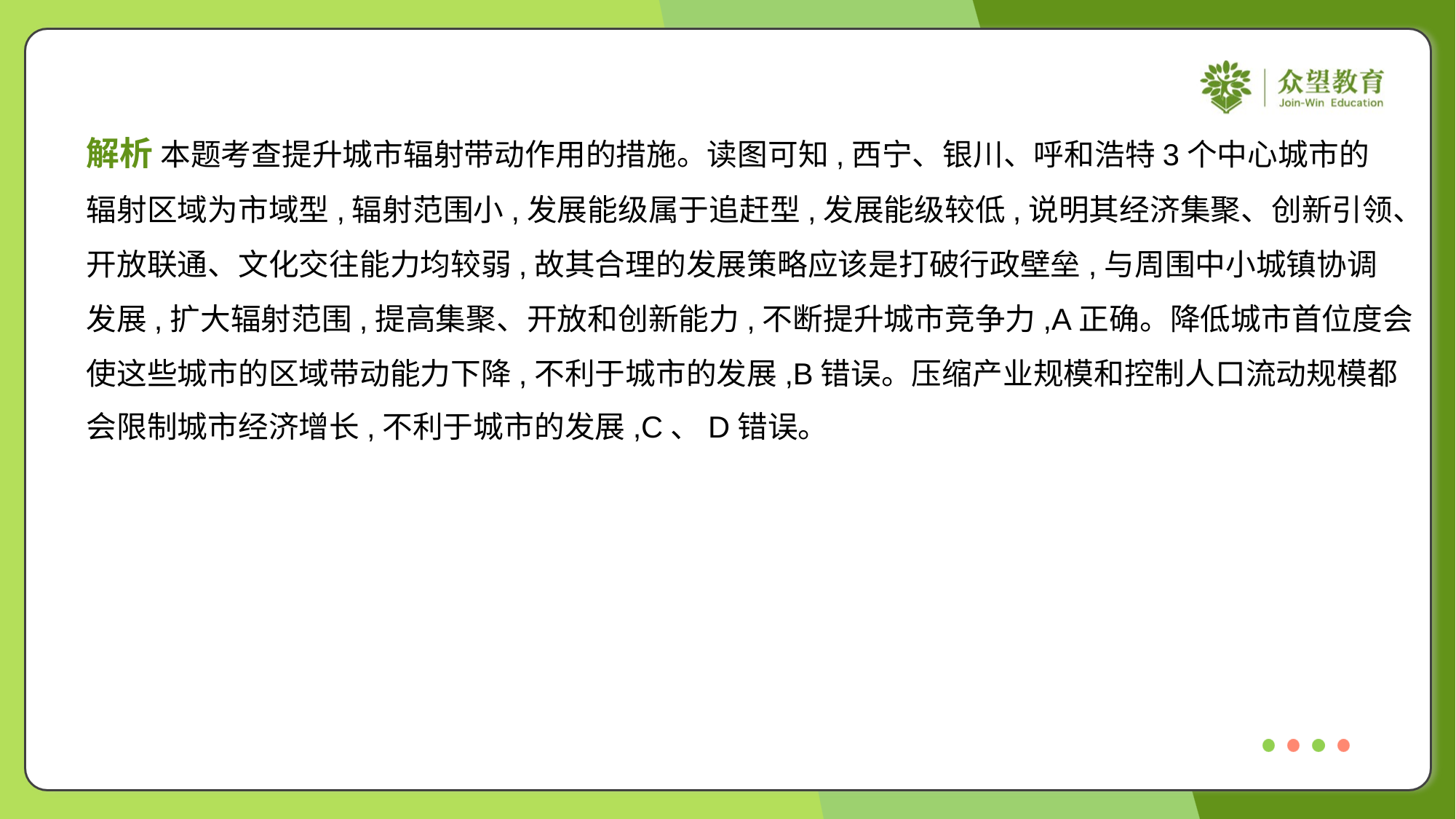

解析 本题考查提升城市辐射带动作用的措施。读图可知,西宁、银川、呼和浩特3个中心城市的
辐射区域为市域型,辐射范围小,发展能级属于追赶型,发展能级较低,说明其经济集聚、创新引领、
开放联通、文化交往能力均较弱,故其合理的发展策略应该是打破行政壁垒,与周围中小城镇协调
发展,扩大辐射范围,提高集聚、开放和创新能力,不断提升城市竞争力,A正确。降低城市首位度会
使这些城市的区域带动能力下降,不利于城市的发展,B错误。压缩产业规模和控制人口流动规模都
会限制城市经济增长,不利于城市的发展,C、D错误。